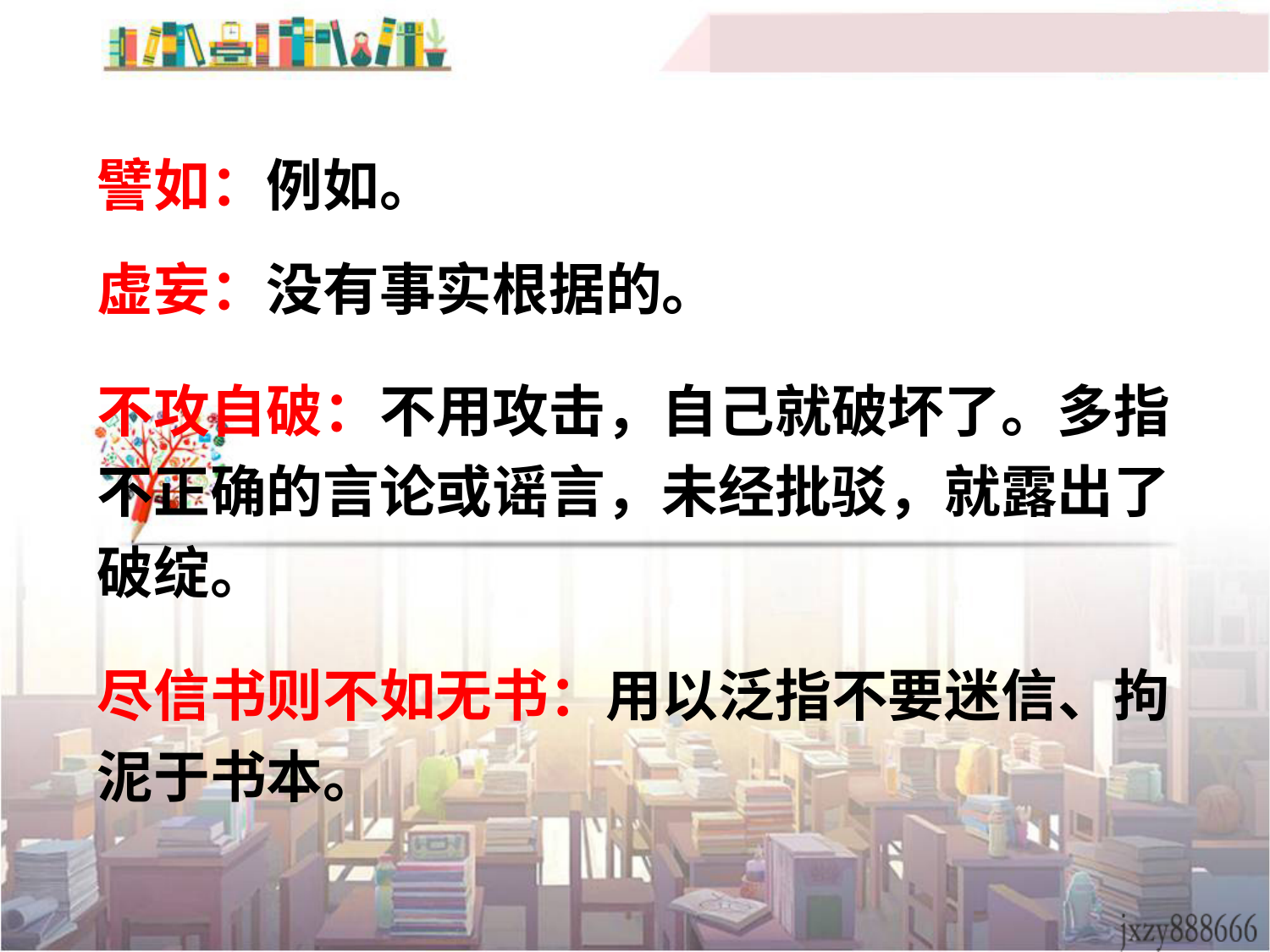

譬如：例如。
虚妄：没有事实根据的。
不攻自破：不用攻击，自己就破坏了。多指不正确的言论或谣言，未经批驳，就露出了破绽。
尽信书则不如无书：用以泛指不要迷信、拘泥于书本。